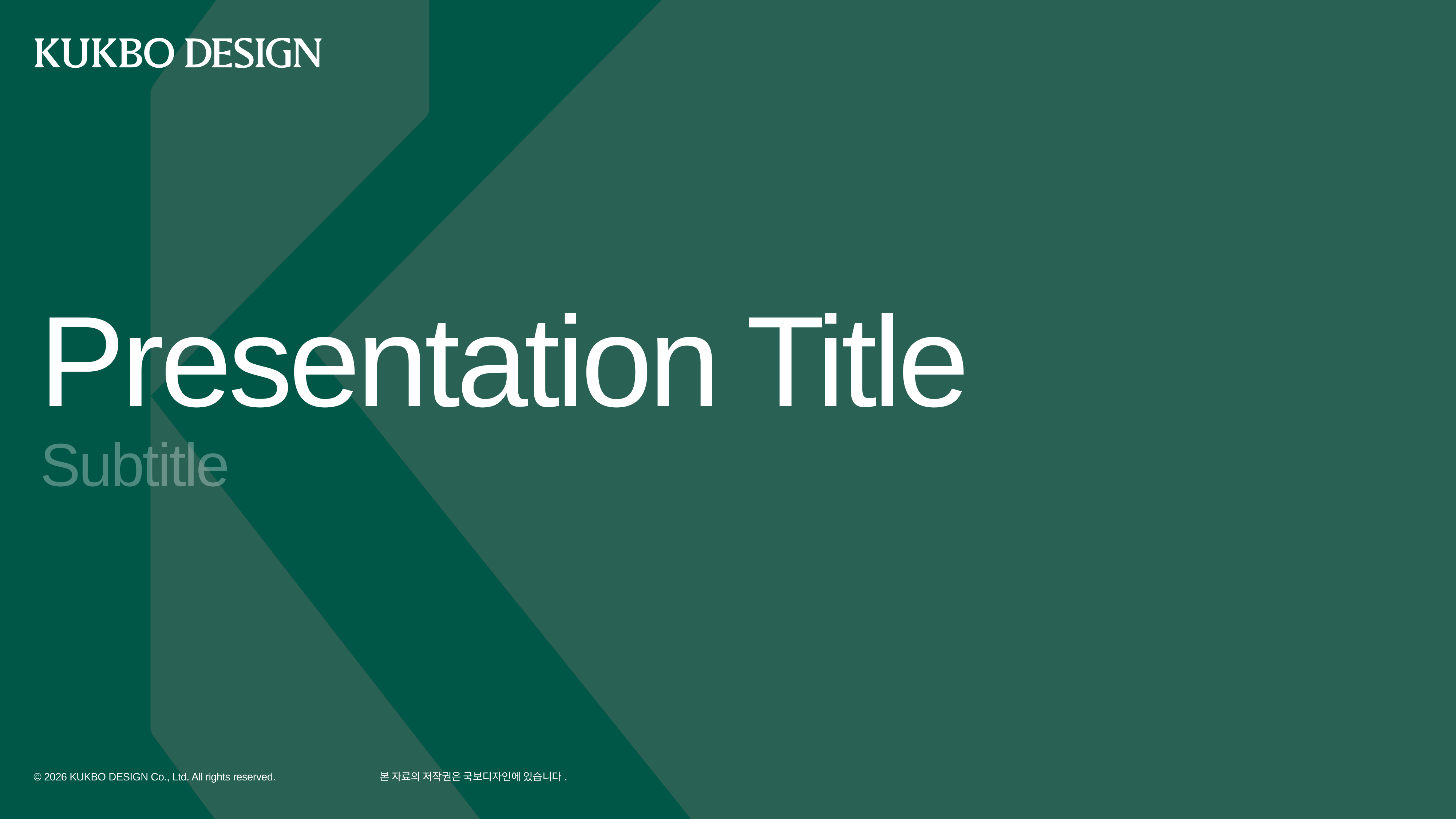

Presentation Title
Subtitle
© 2026 KUKBO DESIGN Co., Ltd. All rights reserved.
본 자료의 저작권은 국보디자인에 있습니다.